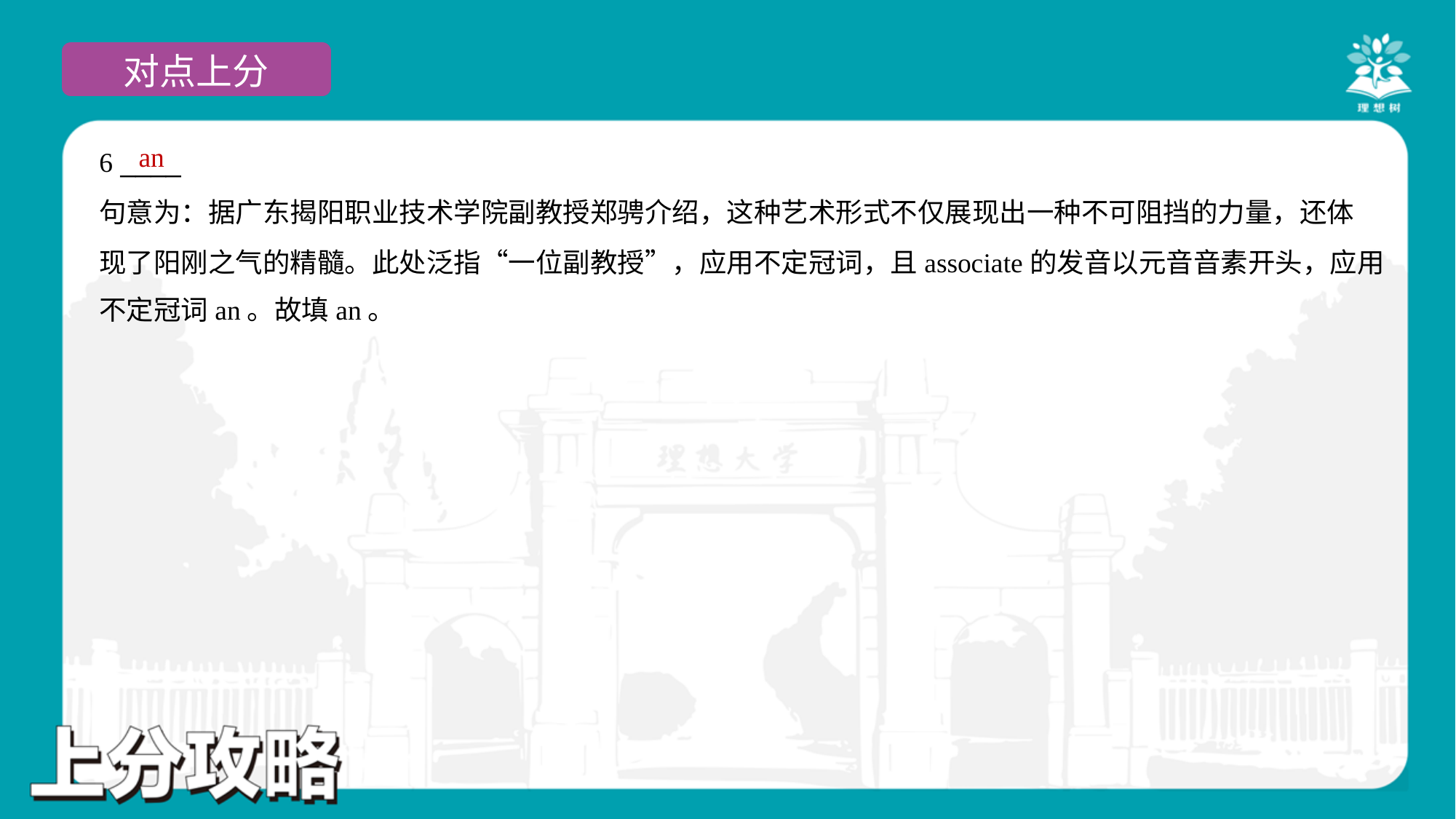

an
6 ____
句意为：据广东揭阳职业技术学院副教授郑骋介绍，这种艺术形式不仅展现出一种不可阻挡的力量，还体
现了阳刚之气的精髓。此处泛指“一位副教授”，应用不定冠词，且associate的发音以元音音素开头，应用
不定冠词an。故填an。